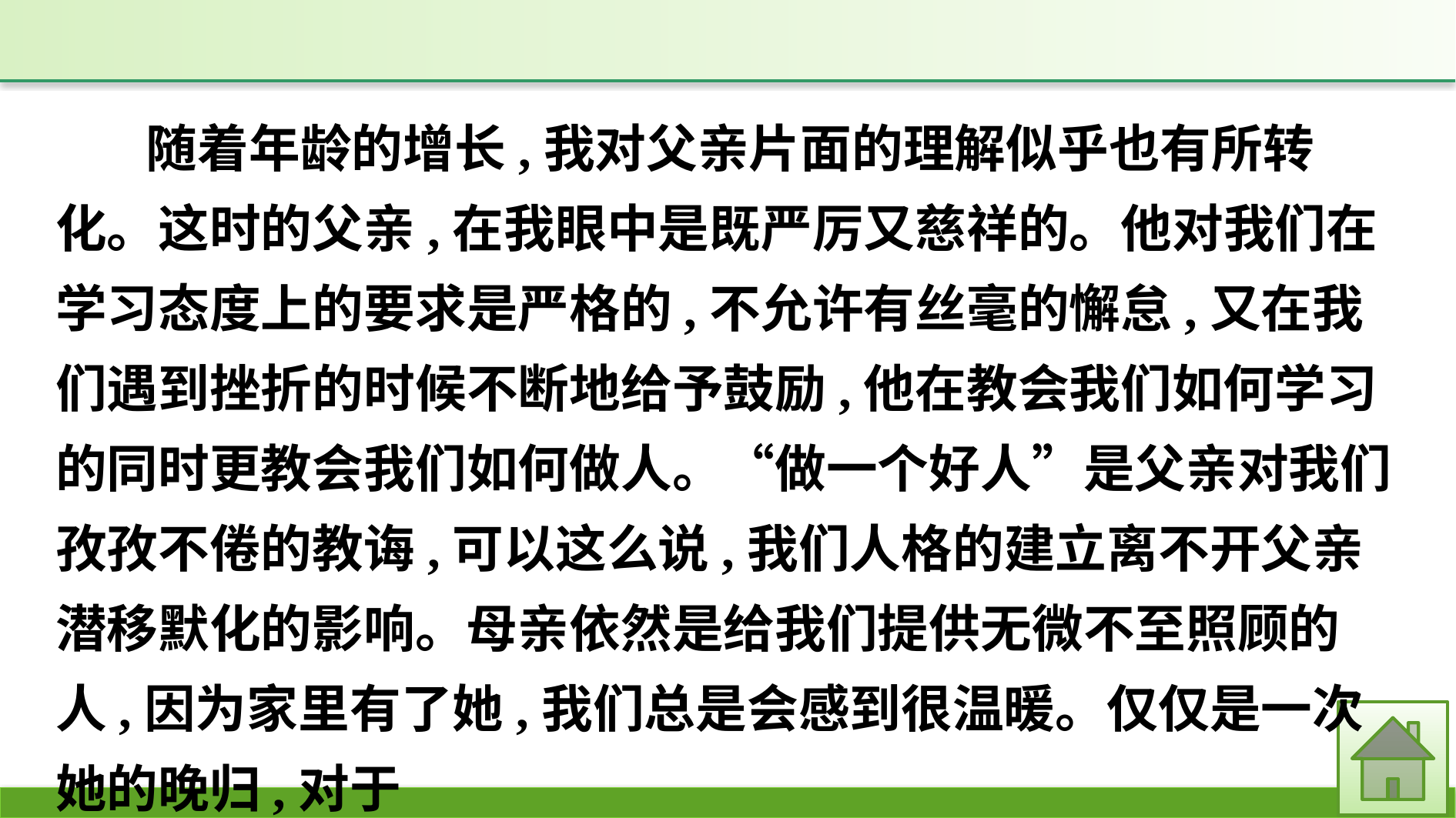

随着年龄的增长,我对父亲片面的理解似乎也有所转化。这时的父亲,在我眼中是既严厉又慈祥的。他对我们在学习态度上的要求是严格的,不允许有丝毫的懈怠,又在我们遇到挫折的时候不断地给予鼓励,他在教会我们如何学习的同时更教会我们如何做人。“做一个好人”是父亲对我们孜孜不倦的教诲,可以这么说,我们人格的建立离不开父亲潜移默化的影响。母亲依然是给我们提供无微不至照顾的人,因为家里有了她,我们总是会感到很温暖。仅仅是一次她的晚归,对于